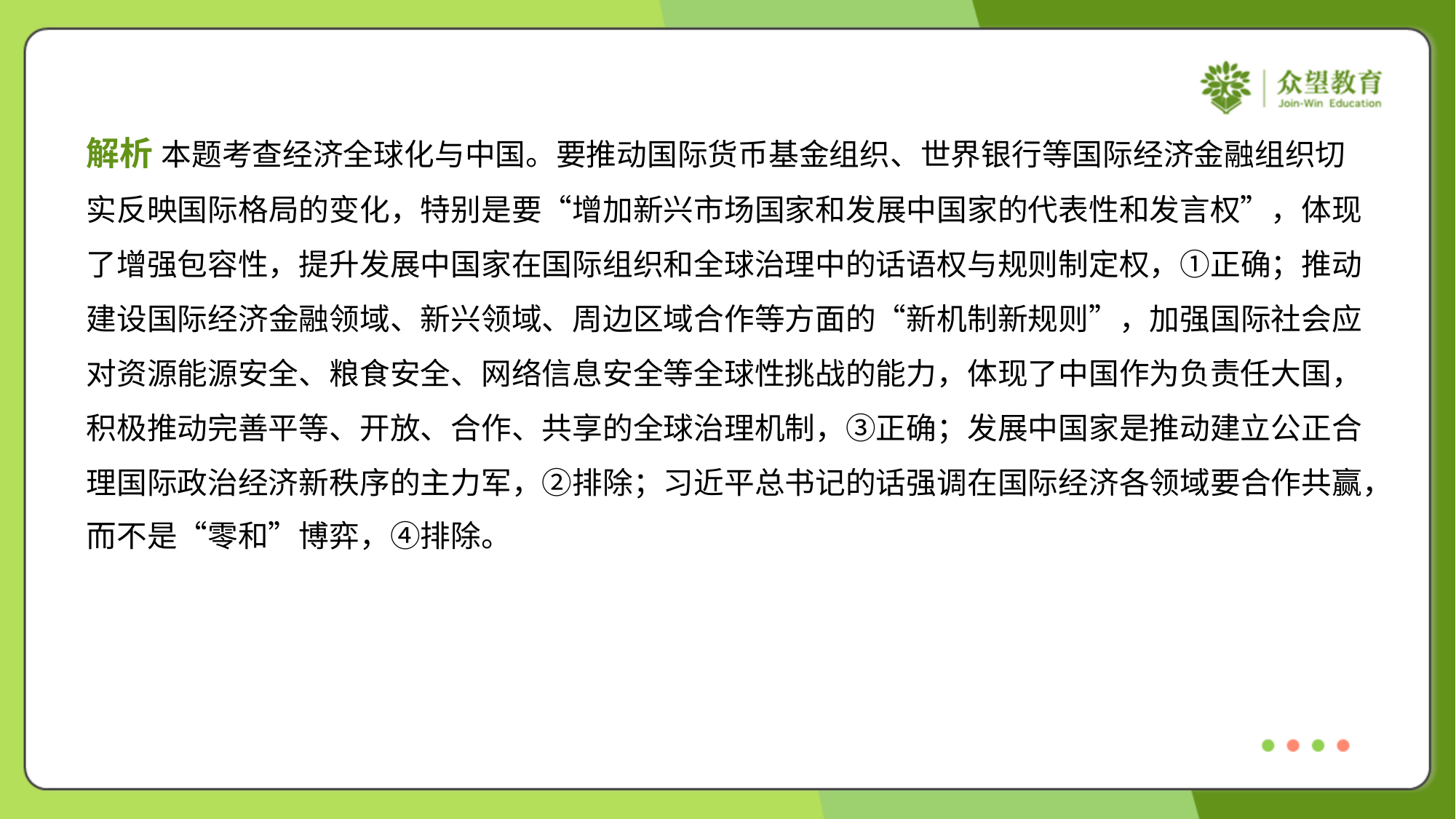

解析 本题考查经济全球化与中国。要推动国际货币基金组织、世界银行等国际经济金融组织切
实反映国际格局的变化，特别是要“增加新兴市场国家和发展中国家的代表性和发言权”，体现
了增强包容性，提升发展中国家在国际组织和全球治理中的话语权与规则制定权，①正确；推动
建设国际经济金融领域、新兴领域、周边区域合作等方面的“新机制新规则”，加强国际社会应
对资源能源安全、粮食安全、网络信息安全等全球性挑战的能力，体现了中国作为负责任大国，
积极推动完善平等、开放、合作、共享的全球治理机制，③正确；发展中国家是推动建立公正合
理国际政治经济新秩序的主力军，②排除；习近平总书记的话强调在国际经济各领域要合作共赢，
而不是“零和”博弈，④排除。